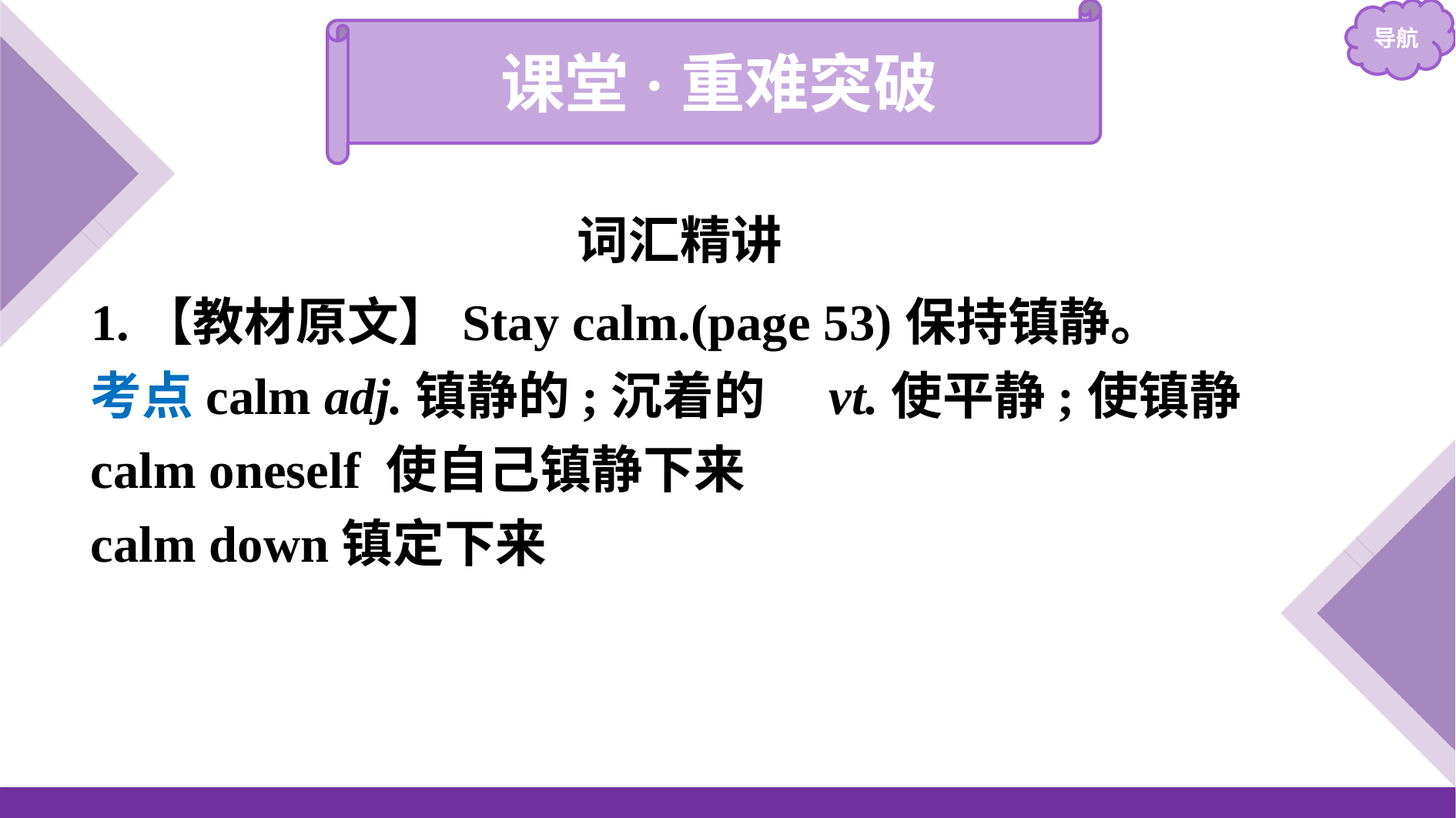

课堂·重难突破
词汇精讲
1.【教材原文】Stay calm.(page 53)保持镇静。
考点calm adj.镇静的;沉着的　vt.使平静;使镇静
calm oneself 使自己镇静下来
calm down镇定下来